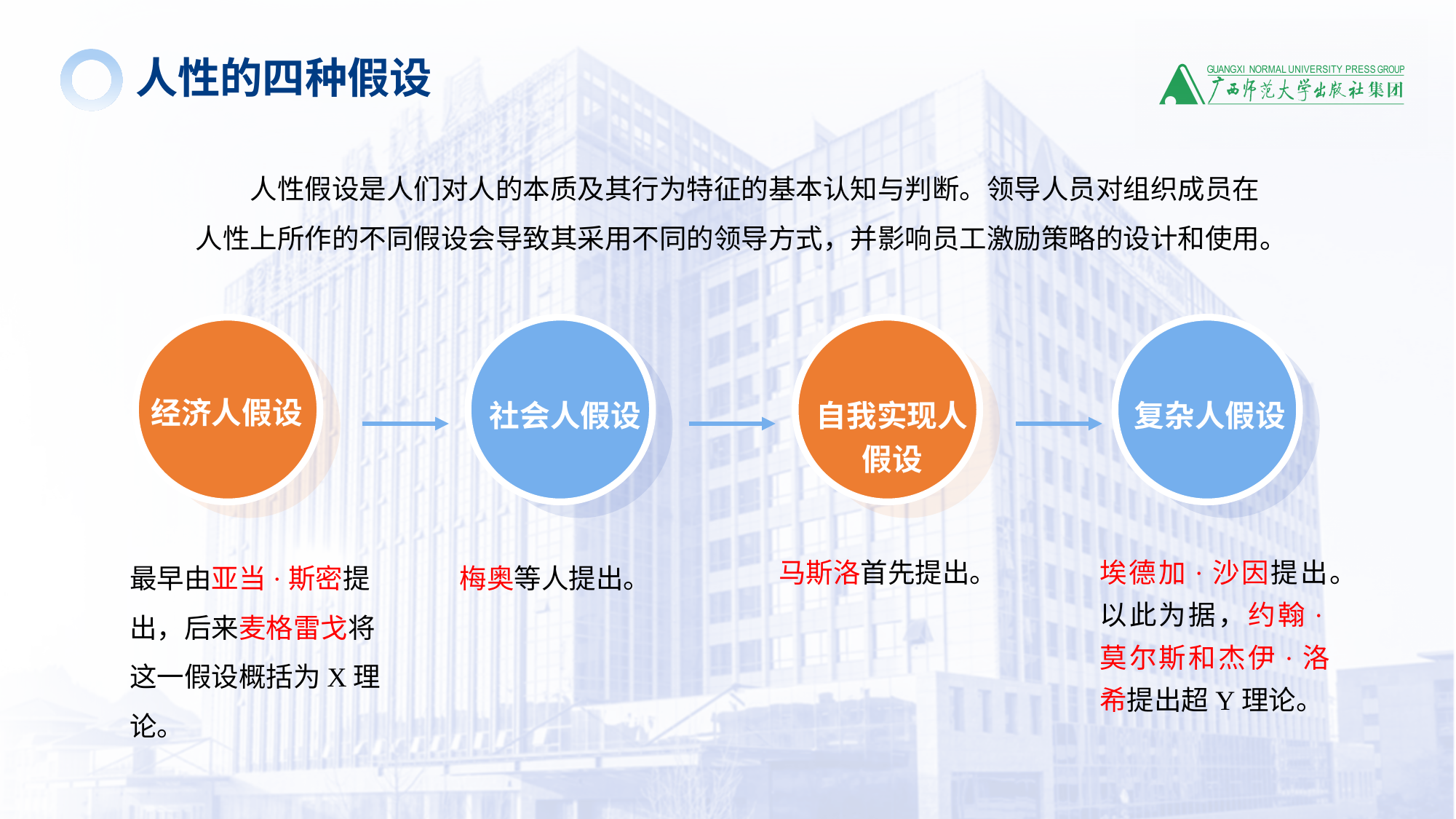

人性的四种假设

人性假设是人们对人的本质及其行为特征的基本认知与判断。领导人员对组织成员在人性上所作的不同假设会导致其采用不同的领导方式，并影响员工激励策略的设计和使用。

经济人假设
社会人假设
自我实现人
假设
复杂人假设
最早由亚当·斯密提出，后来麦格雷戈将这一假设概括为X理论。

梅奥等人提出。
马斯洛首先提出。
埃德加·沙因提出。以此为据，约翰·莫尔斯和杰伊·洛希提出超Y理论。